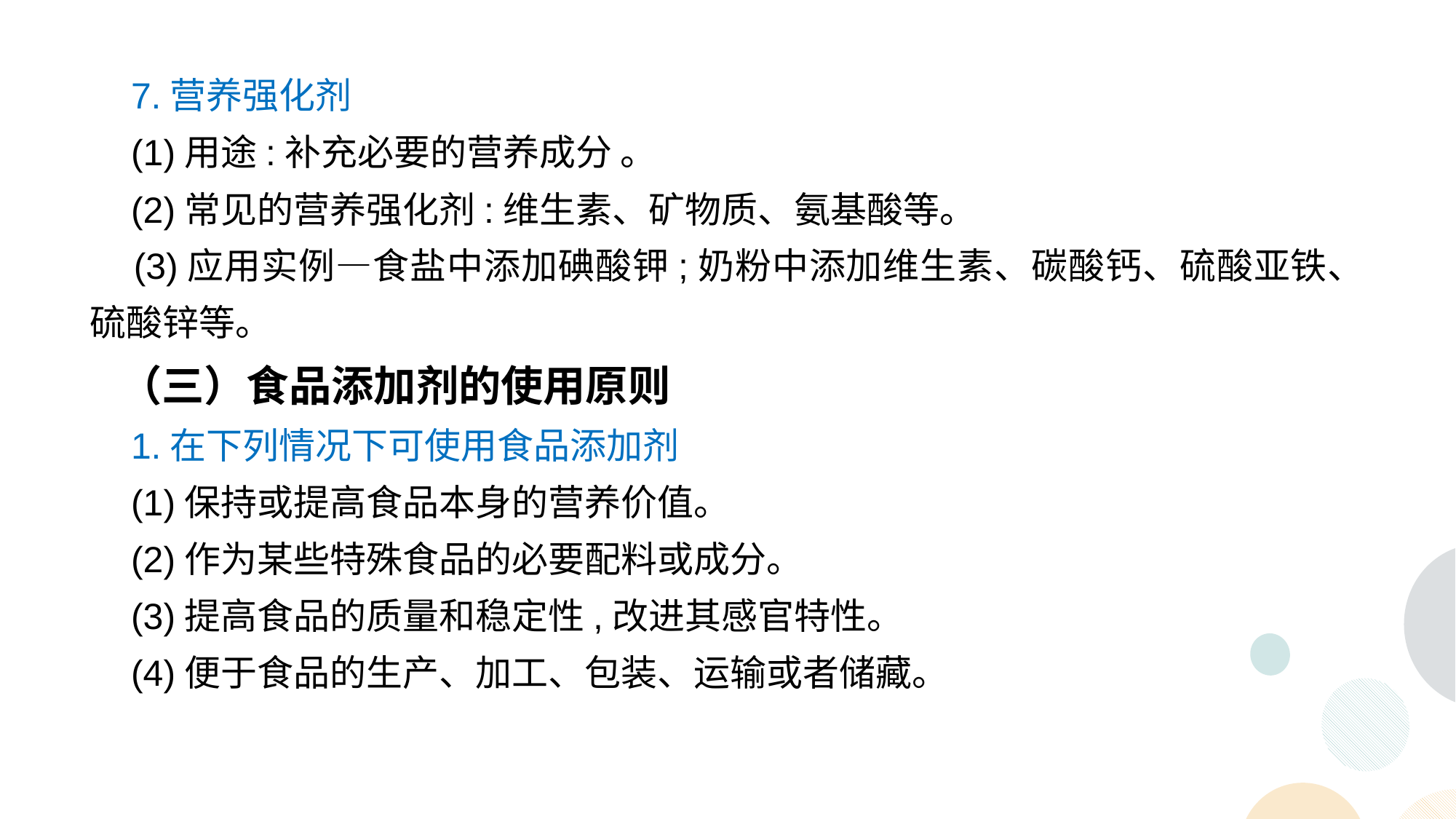

7.营养强化剂
    (1)用途:补充必要的营养成分 。
    (2)常见的营养强化剂:维生素、矿物质、氨基酸等。
    (3)应用实例—食盐中添加碘酸钾;奶粉中添加维生素、碳酸钙、硫酸亚铁、硫酸锌等。
  （三）食品添加剂的使用原则
    1.在下列情况下可使用食品添加剂
    (1)保持或提高食品本身的营养价值。
    (2)作为某些特殊食品的必要配料或成分。
    (3)提高食品的质量和稳定性,改进其感官特性。
    (4)便于食品的生产、加工、包装、运输或者储藏。